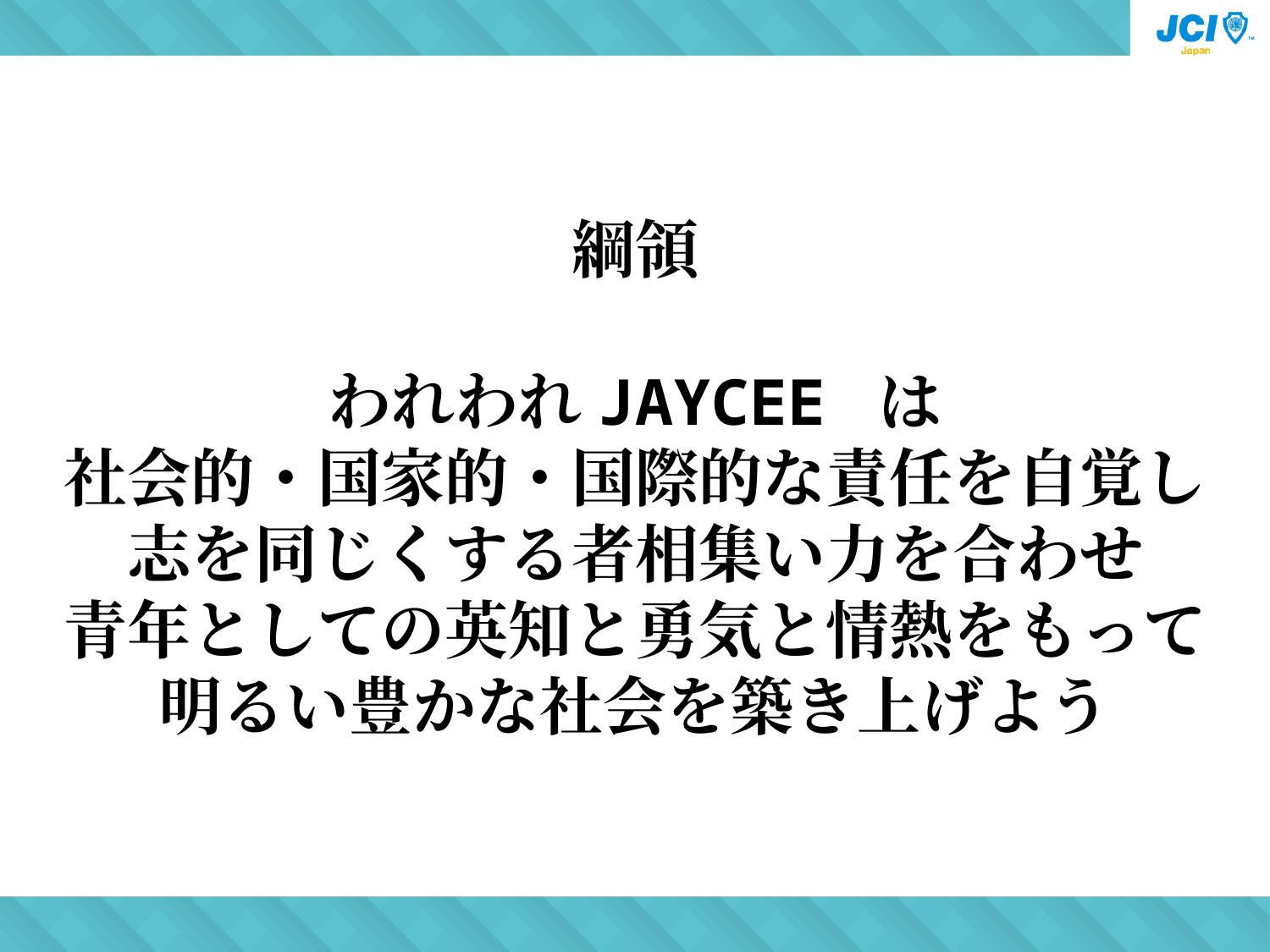

綱領

われわれJAYCEE は
社会的・国家的・国際的な責任を自覚し
志を同じくする者相集い力を合わせ
青年としての英知と勇気と情熱をもって
明るい豊かな社会を築き上げよう